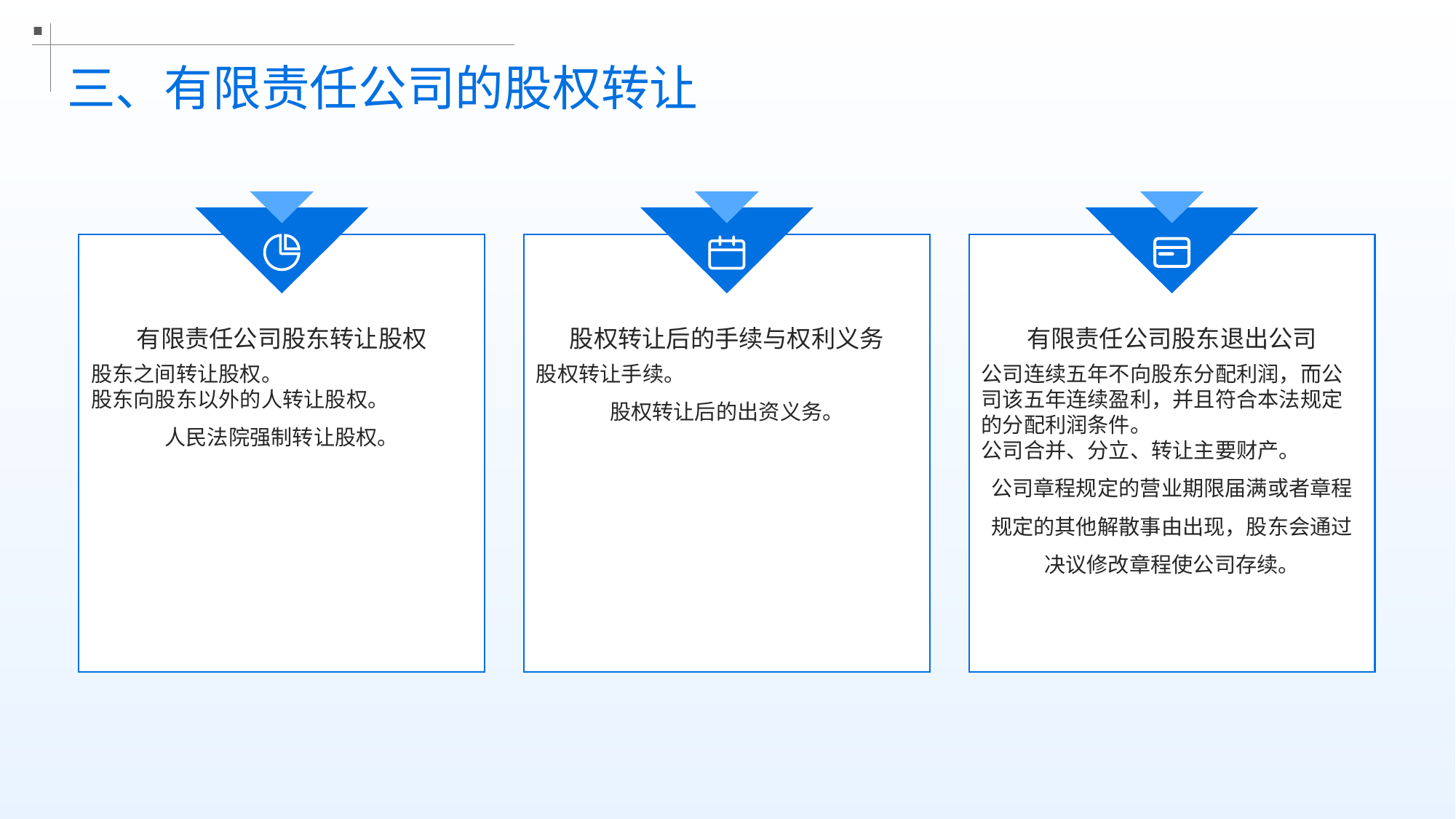

三、有限责任公司的股权转让

有限责任公司股东转让股权
股权转让后的手续与权利义务
有限责任公司股东退出公司
股东之间转让股权。
股东向股东以外的人转让股权。
人民法院强制转让股权。
股权转让手续。
股权转让后的出资义务。
公司连续五年不向股东分配利润，而公司该五年连续盈利，并且符合本法规定的分配利润条件。
公司合并、分立、转让主要财产。
公司章程规定的营业期限届满或者章程规定的其他解散事由出现，股东会通过决议修改章程使公司存续。